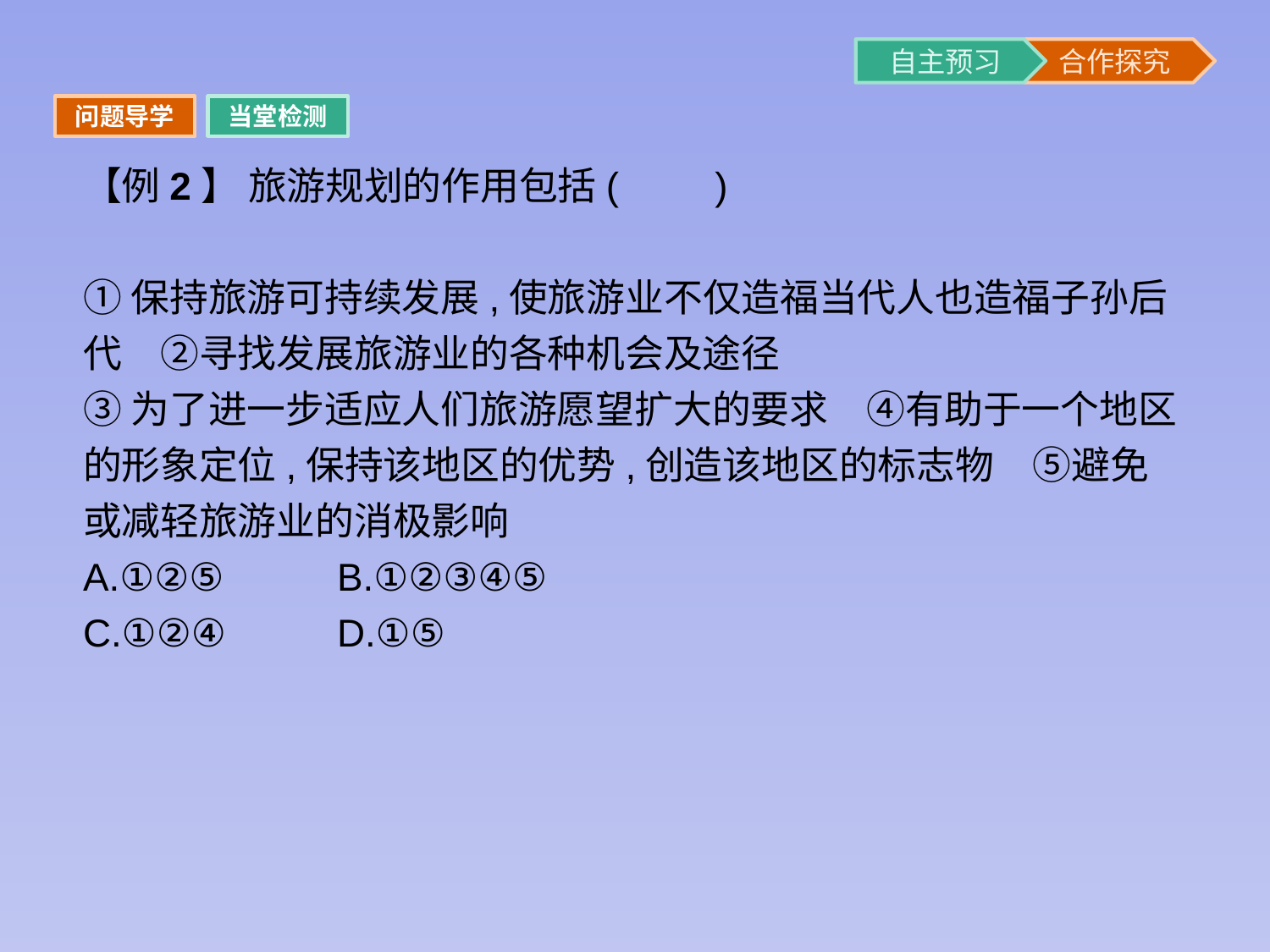

问题导学
当堂检测
【例2】 旅游规划的作用包括(　　)

①保持旅游可持续发展,使旅游业不仅造福当代人也造福子孙后代　②寻找发展旅游业的各种机会及途径
③为了进一步适应人们旅游愿望扩大的要求　④有助于一个地区的形象定位,保持该地区的优势,创造该地区的标志物　⑤避免或减轻旅游业的消极影响
A.①②⑤	B.①②③④⑤
C.①②④	D.①⑤